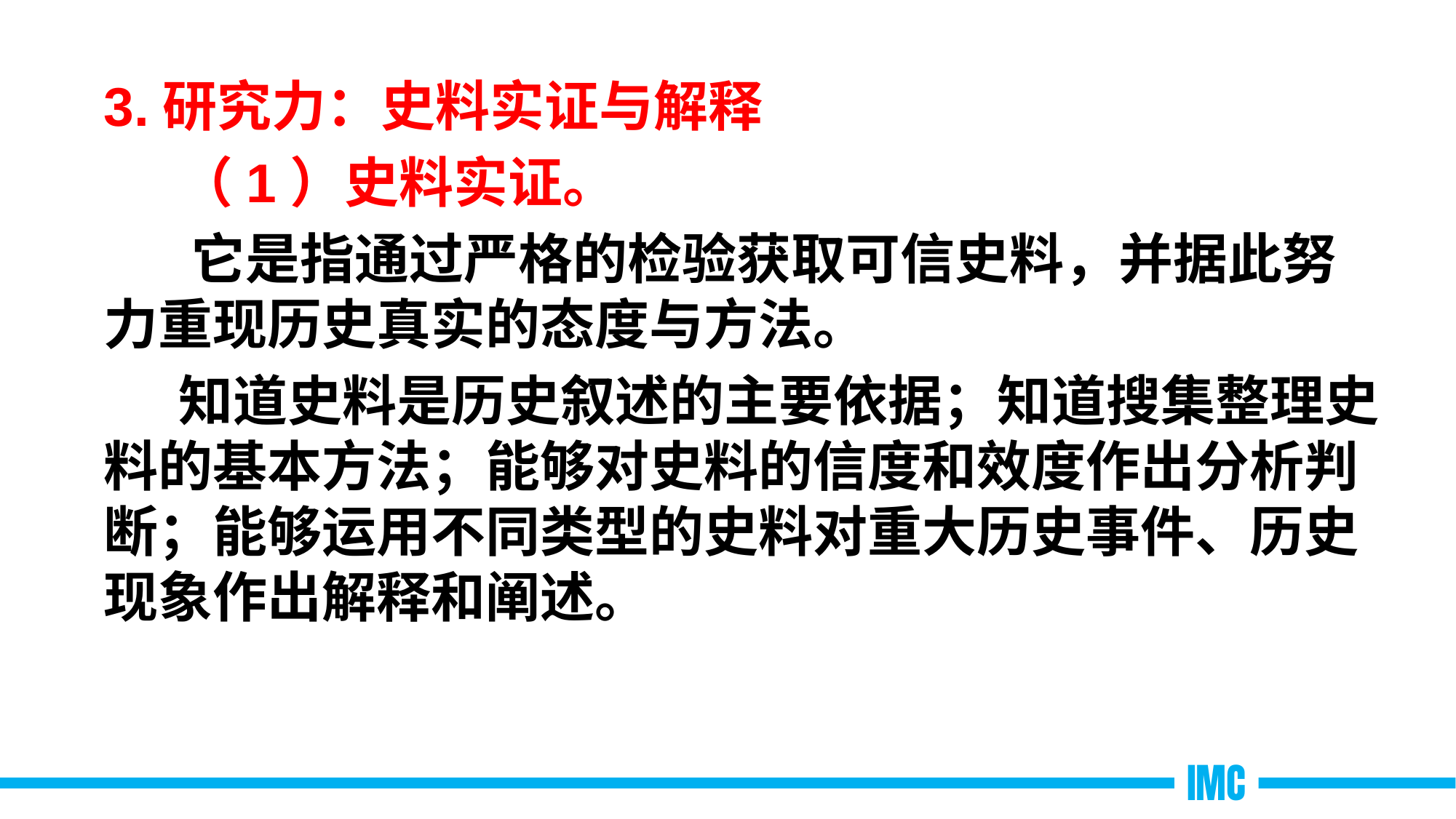

3.研究力：史料实证与解释
     （1）史料实证。
      它是指通过严格的检验获取可信史料，并据此努力重现历史真实的态度与方法。
     知道史料是历史叙述的主要依据；知道搜集整理史料的基本方法；能够对史料的信度和效度作出分析判断；能够运用不同类型的史料对重大历史事件、历史现象作出解释和阐述。